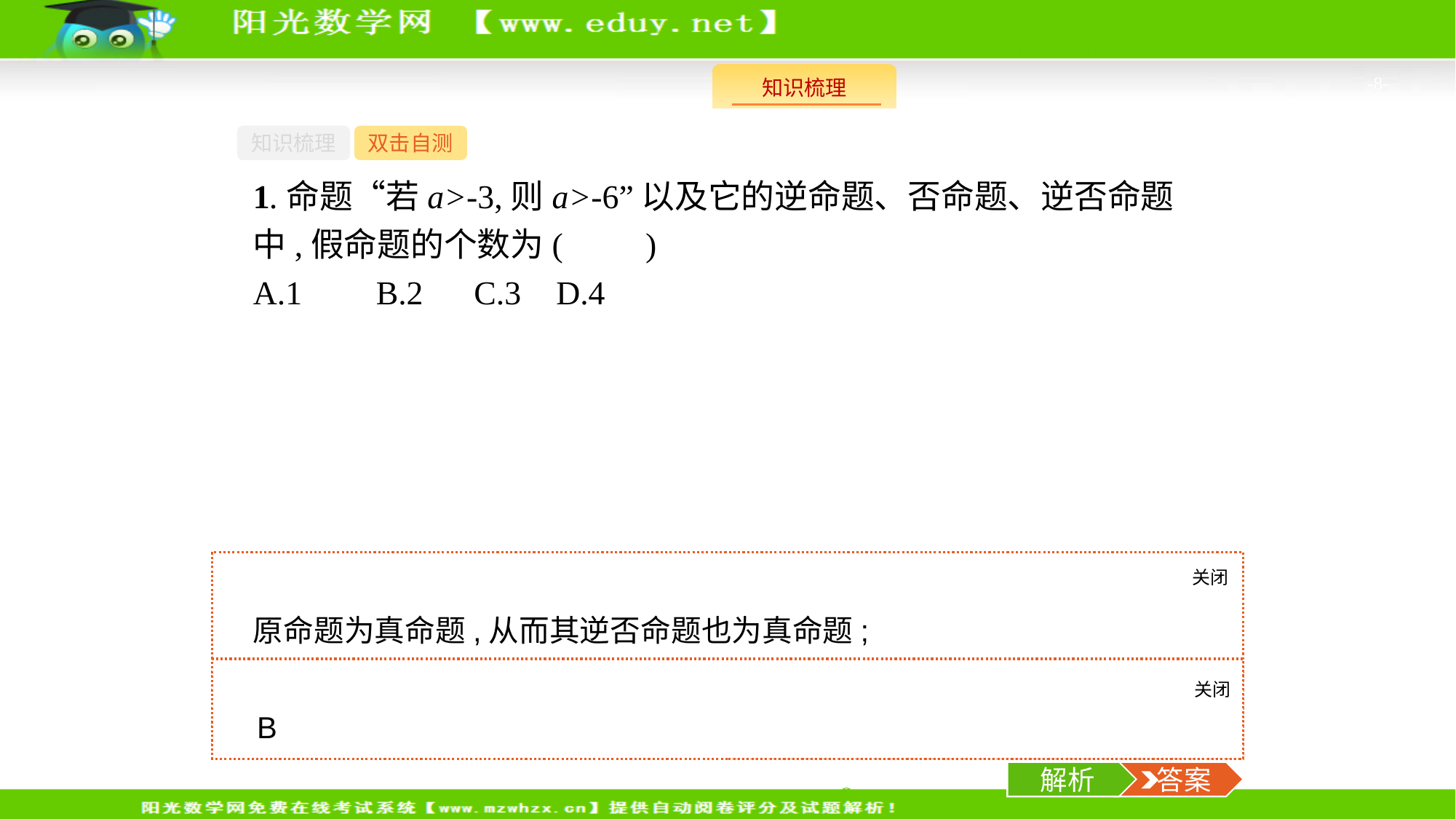

-8-
知识梳理
双击自测
1.命题“若a>-3,则a>-6”以及它的逆命题、否命题、逆否命题中,假命题的个数为(　　)
A.1	B.2	C.3	D.4

关闭
解析

原命题为真命题,从而其逆否命题也为真命题;
逆命题“若a>-6,则a>-3”为假命题,故否命题也为假命题.故选B.

关闭
解析
  答案

B
解析
  答案